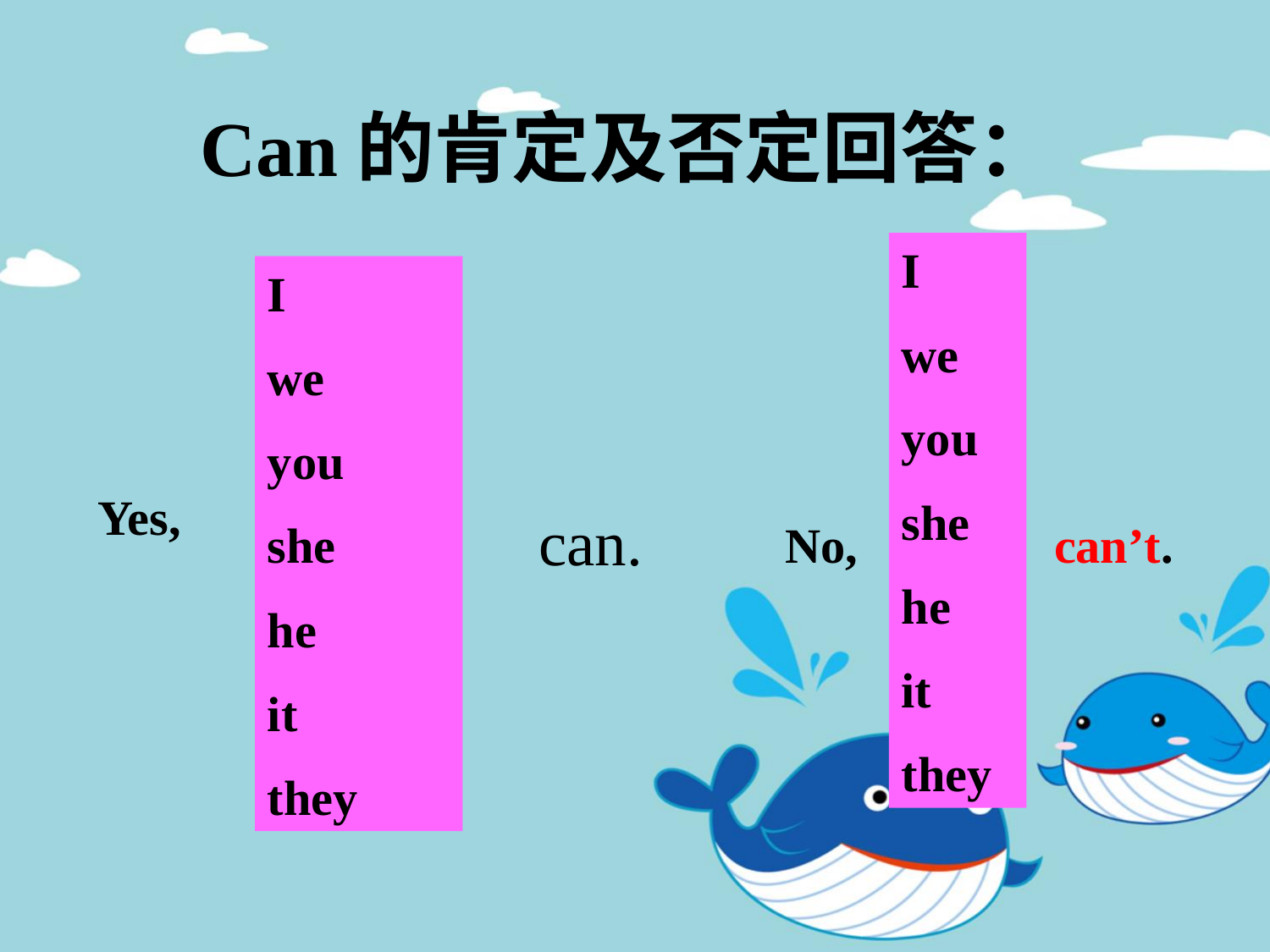

Can的肯定及否定回答：
I
we
you
she
he
it
they

Yes,

I
we
you
she
he
it
they

  can.
No,                can’t.